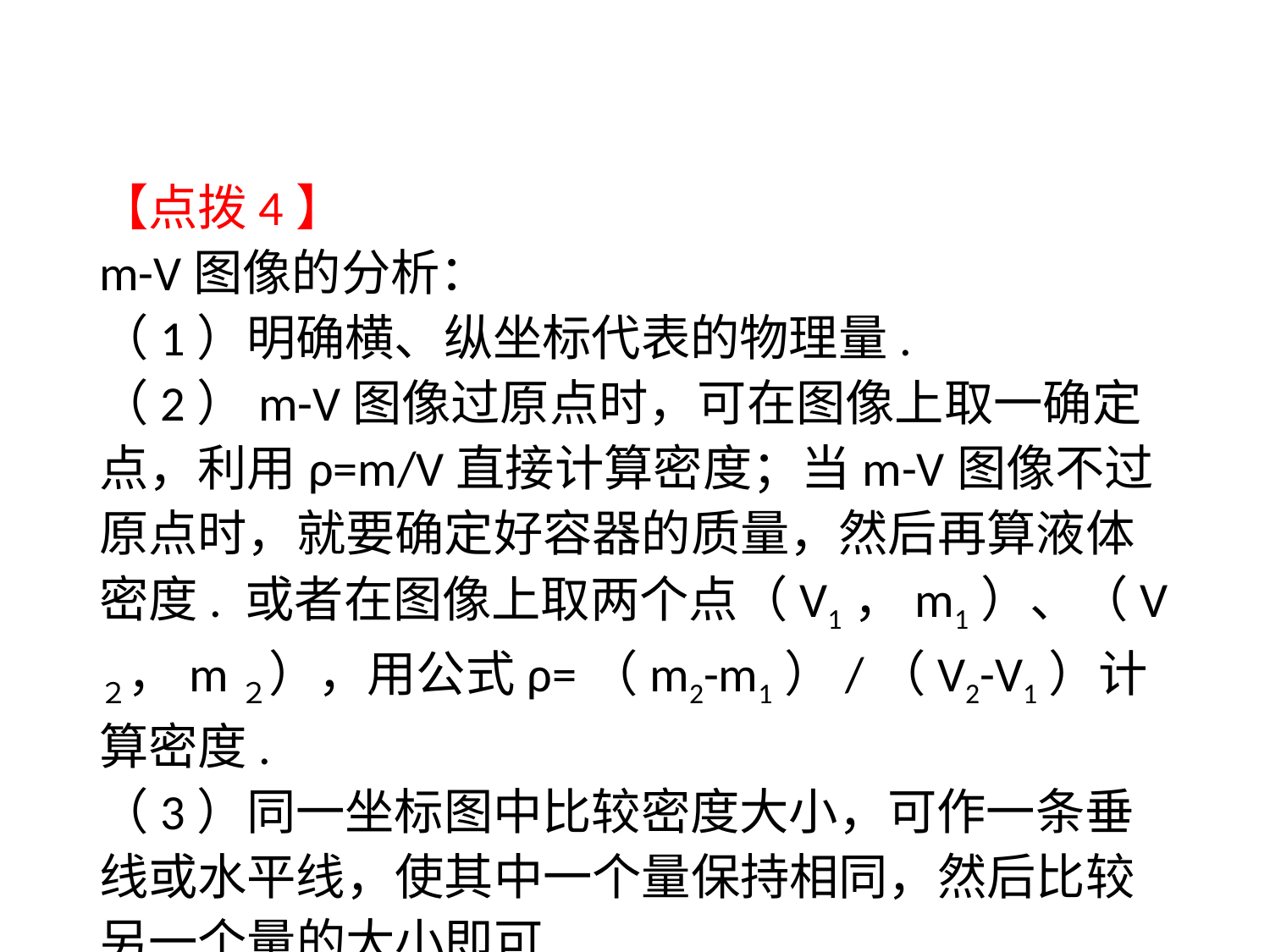

【点拨4】
m-V图像的分析：
（1）明确横、纵坐标代表的物理量.
（2）m-V图像过原点时，可在图像上取一确定点，利用ρ=m/V直接计算密度；当m-V图像不过原点时，就要确定好容器的质量，然后再算液体密度. 或者在图像上取两个点（V1，m1）、（V２，m２），用公式ρ=（m2-m1）/（V2-V1）计算密度.
（3）同一坐标图中比较密度大小，可作一条垂线或水平线，使其中一个量保持相同，然后比较另一个量的大小即可.